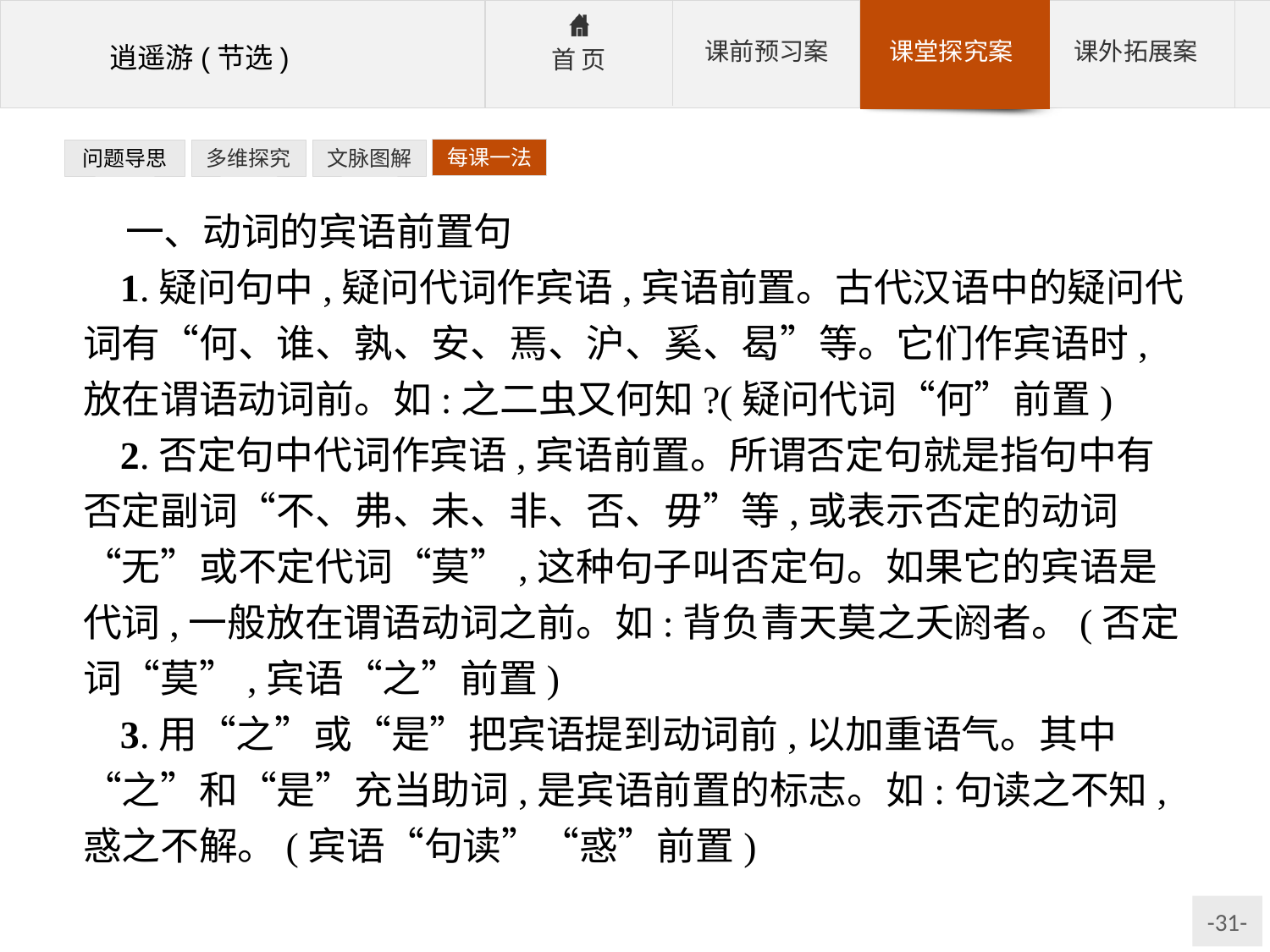

每课一法
问题导思
多维探究
文脉图解
一、动词的宾语前置句
1.疑问句中,疑问代词作宾语,宾语前置。古代汉语中的疑问代词有“何、谁、孰、安、焉、沪、奚、曷”等。它们作宾语时,放在谓语动词前。如:之二虫又何知?(疑问代词“何”前置)
2.否定句中代词作宾语,宾语前置。所谓否定句就是指句中有否定副词“不、弗、未、非、否、毋”等,或表示否定的动词“无”或不定代词“莫”,这种句子叫否定句。如果它的宾语是代词,一般放在谓语动词之前。如:背负青天莫之夭阏者。(否定词“莫”,宾语“之”前置)
3.用“之”或“是”把宾语提到动词前,以加重语气。其中“之”和“是”充当助词,是宾语前置的标志。如:句读之不知,惑之不解。(宾语“句读”“惑”前置)